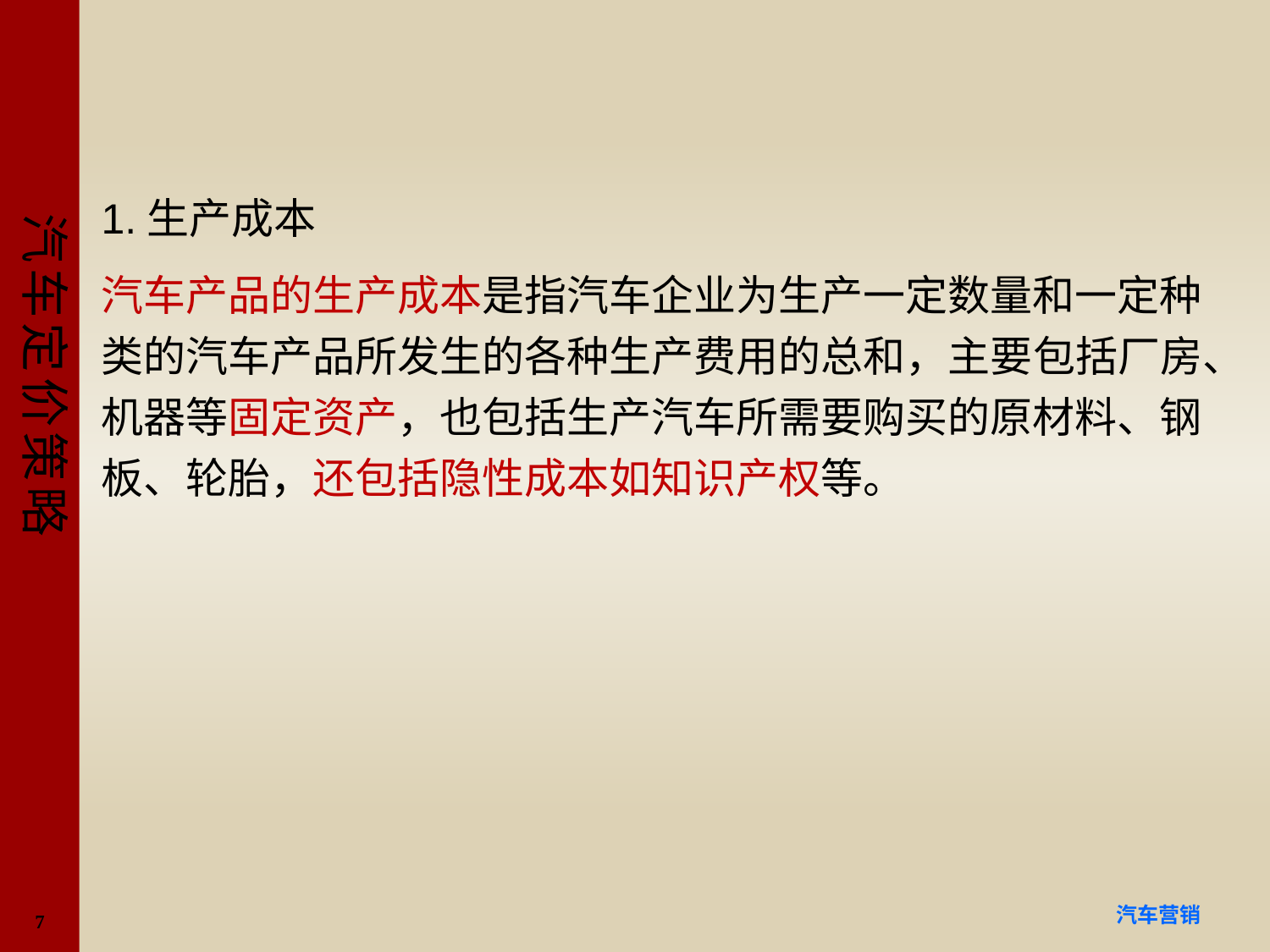

#
1.生产成本
汽车产品的生产成本是指汽车企业为生产一定数量和一定种类的汽车产品所发生的各种生产费用的总和，主要包括厂房、机器等固定资产，也包括生产汽车所需要购买的原材料、钢板、轮胎，还包括隐性成本如知识产权等。

7